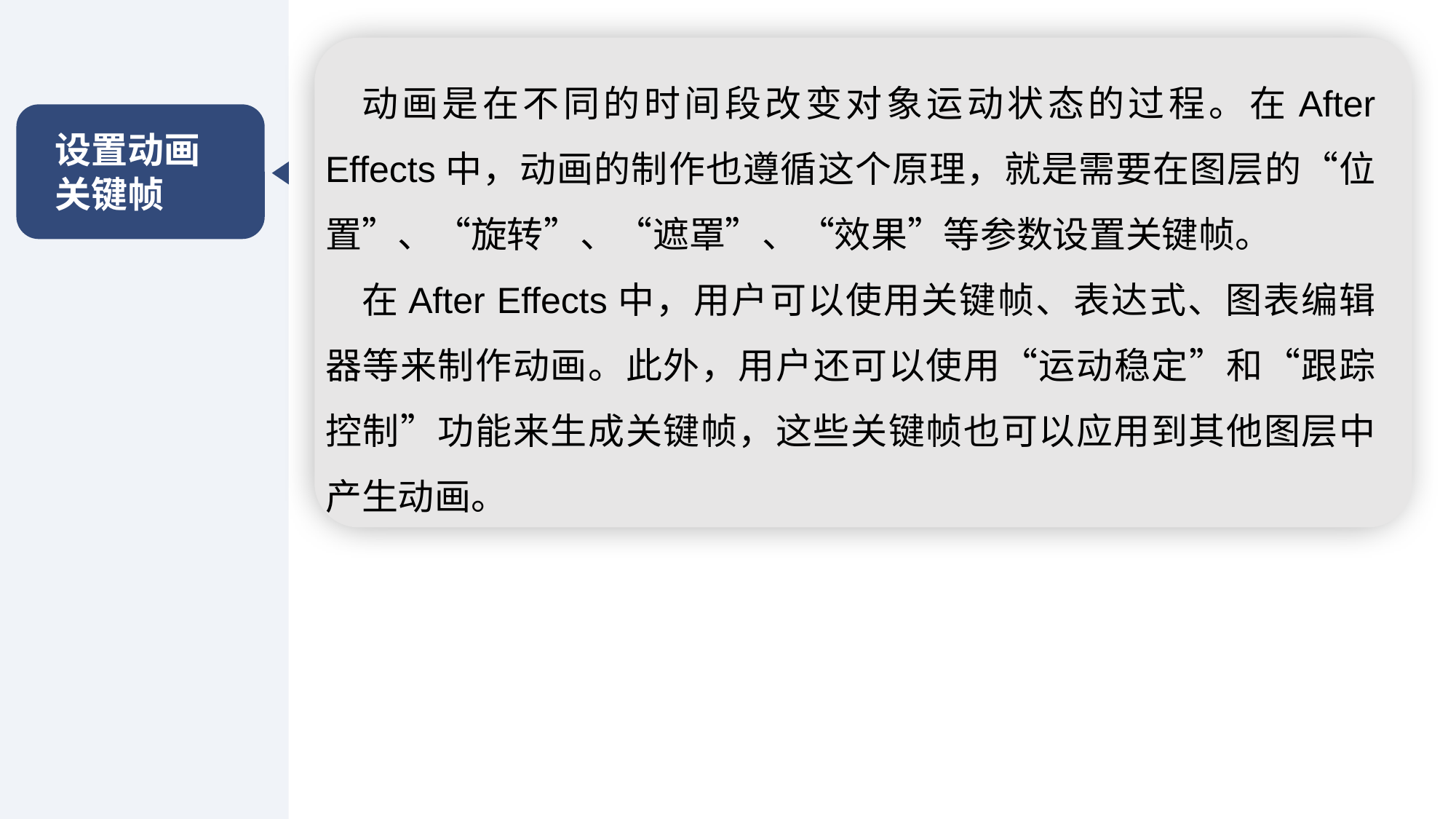

动画是在不同的时间段改变对象运动状态的过程。在After Effects中，动画的制作也遵循这个原理，就是需要在图层的“位置”、“旋转”、“遮罩”、“效果”等参数设置关键帧。
在After Effects中，用户可以使用关键帧、表达式、图表编辑器等来制作动画。此外，用户还可以使用“运动稳定”和“跟踪控制”功能来生成关键帧，这些关键帧也可以应用到其他图层中产生动画。

设置动画关键帧